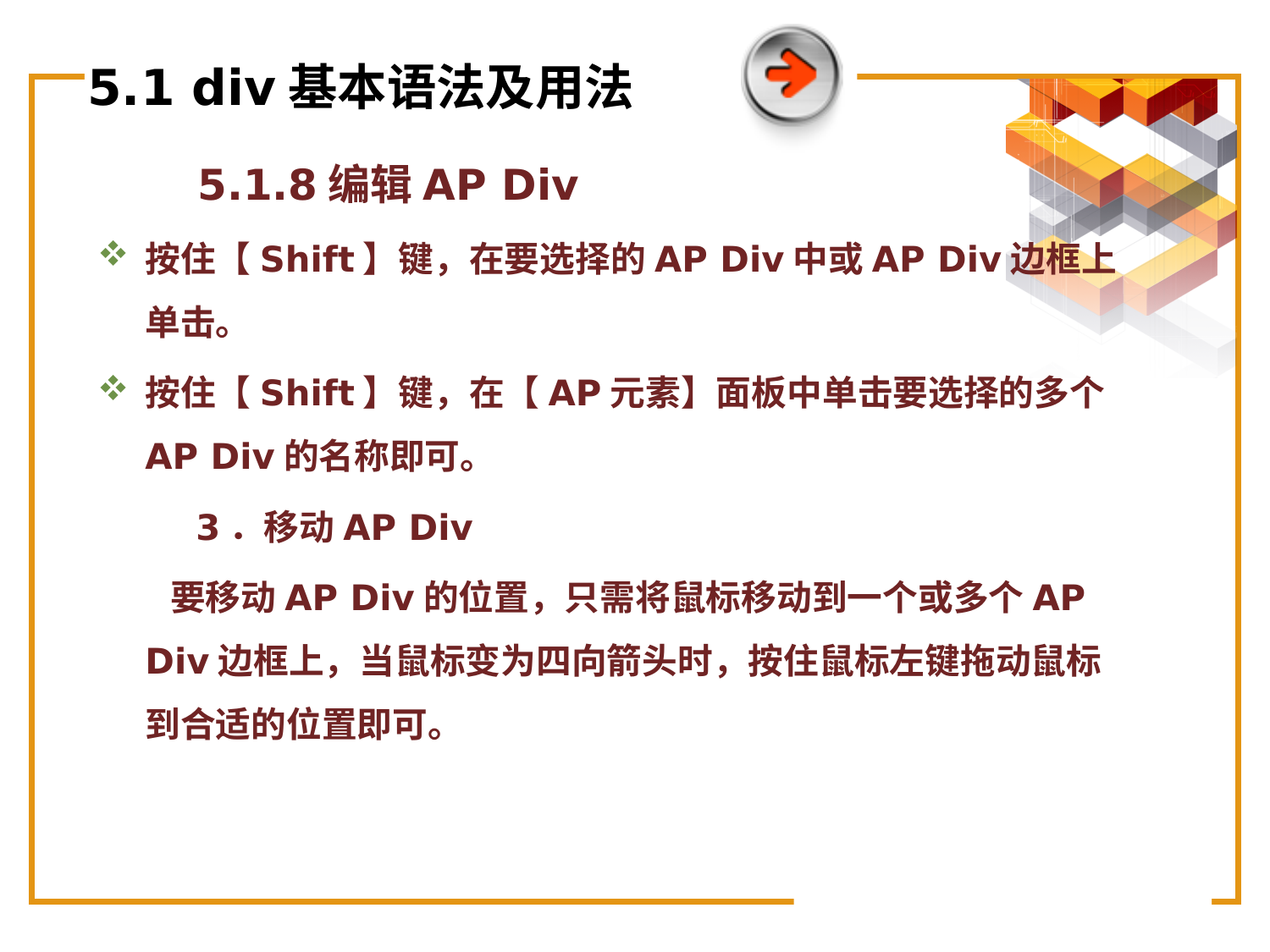

# 5.1 div基本语法及用法
5.1.8编辑AP Div
按住【Shift】键，在要选择的AP Div中或AP Div边框上单击。
按住【Shift】键，在【AP元素】面板中单击要选择的多个AP Div的名称即可。
        3．移动AP Div
        要移动AP Div的位置，只需将鼠标移动到一个或多个AP Div边框上，当鼠标变为四向箭头时，按住鼠标左键拖动鼠标到合适的位置即可。